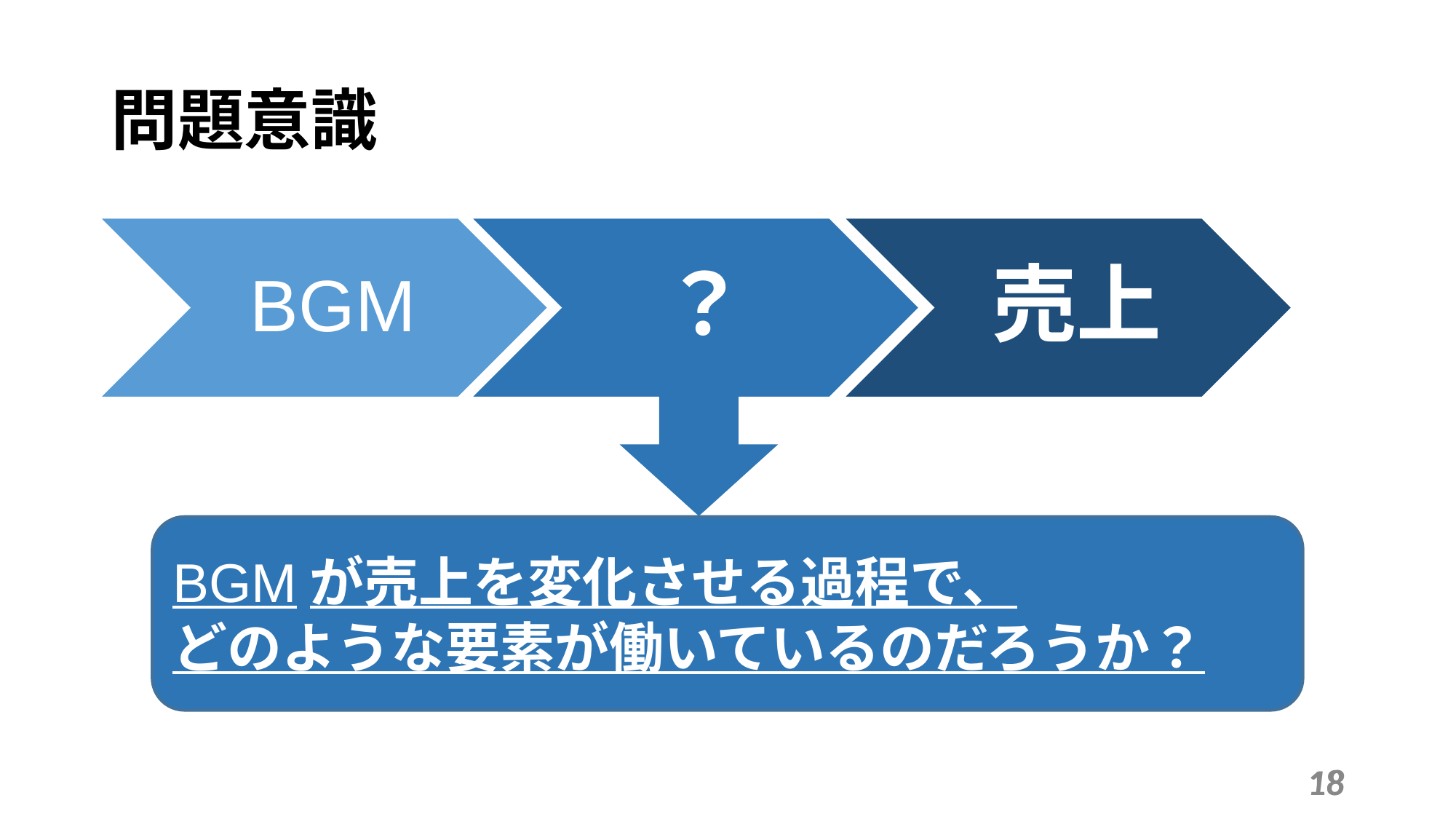

問題意識

BGM

？

売上

BGMが売上を変化させる過程で、
どのような要素が働いているのだろうか？
テンポの変化が売上に影響を与えるのは明らかであるが、
そこまでのプロセスが明らかになっていない。
18
18